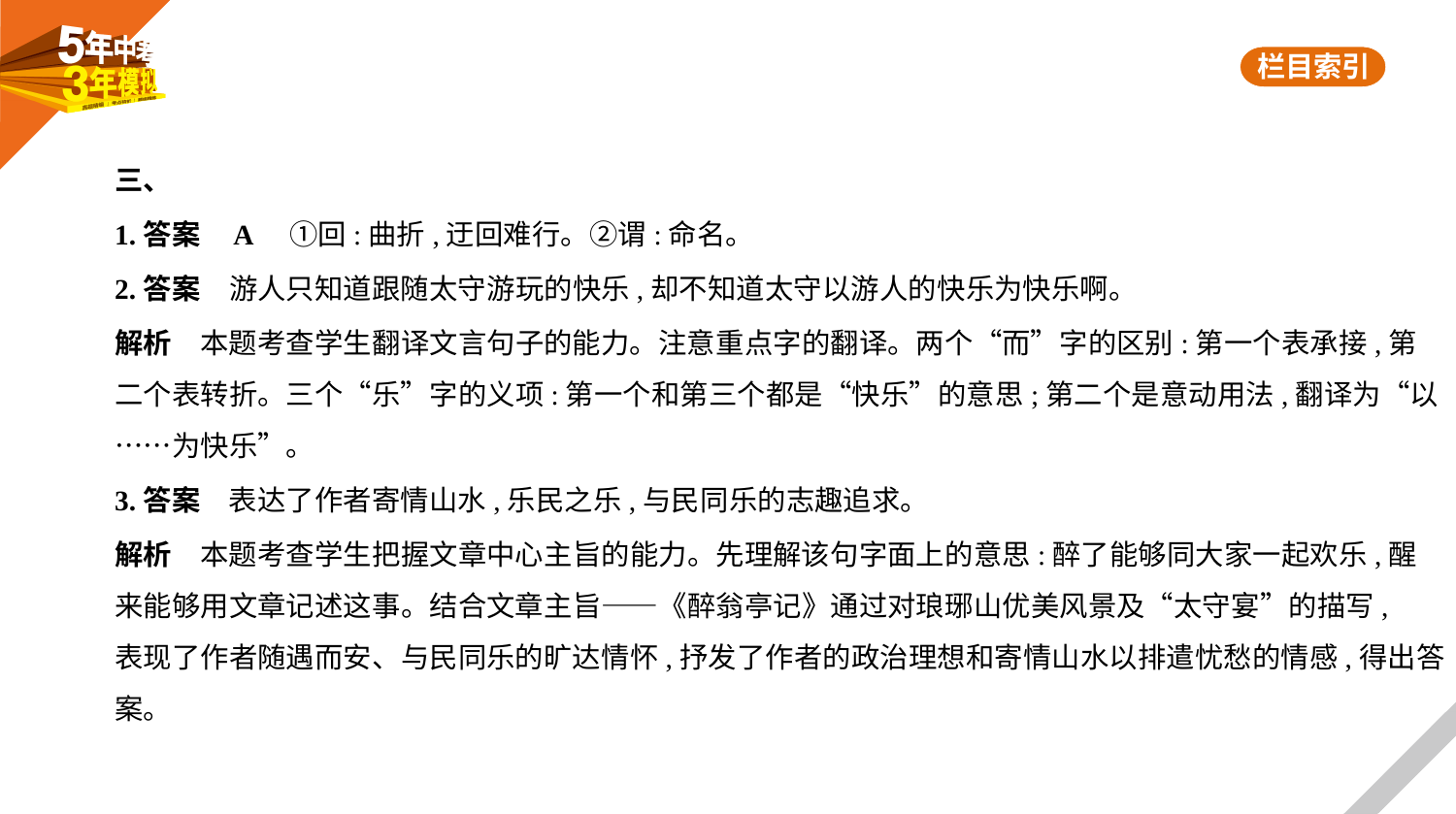

三、
1.答案    A　①回:曲折,迂回难行。②谓:命名。
2.答案　游人只知道跟随太守游玩的快乐,却不知道太守以游人的快乐为快乐啊。
解析　本题考查学生翻译文言句子的能力。注意重点字的翻译。两个“而”字的区别:第一个表承接,第
二个表转折。三个“乐”字的义项:第一个和第三个都是“快乐”的意思;第二个是意动用法,翻译为“以
……为快乐”。
3.答案　表达了作者寄情山水,乐民之乐,与民同乐的志趣追求。
解析　本题考查学生把握文章中心主旨的能力。先理解该句字面上的意思:醉了能够同大家一起欢乐,醒
来能够用文章记述这事。结合文章主旨——《醉翁亭记》通过对琅琊山优美风景及“太守宴”的描写,
表现了作者随遇而安、与民同乐的旷达情怀,抒发了作者的政治理想和寄情山水以排遣忧愁的情感,得出答案。